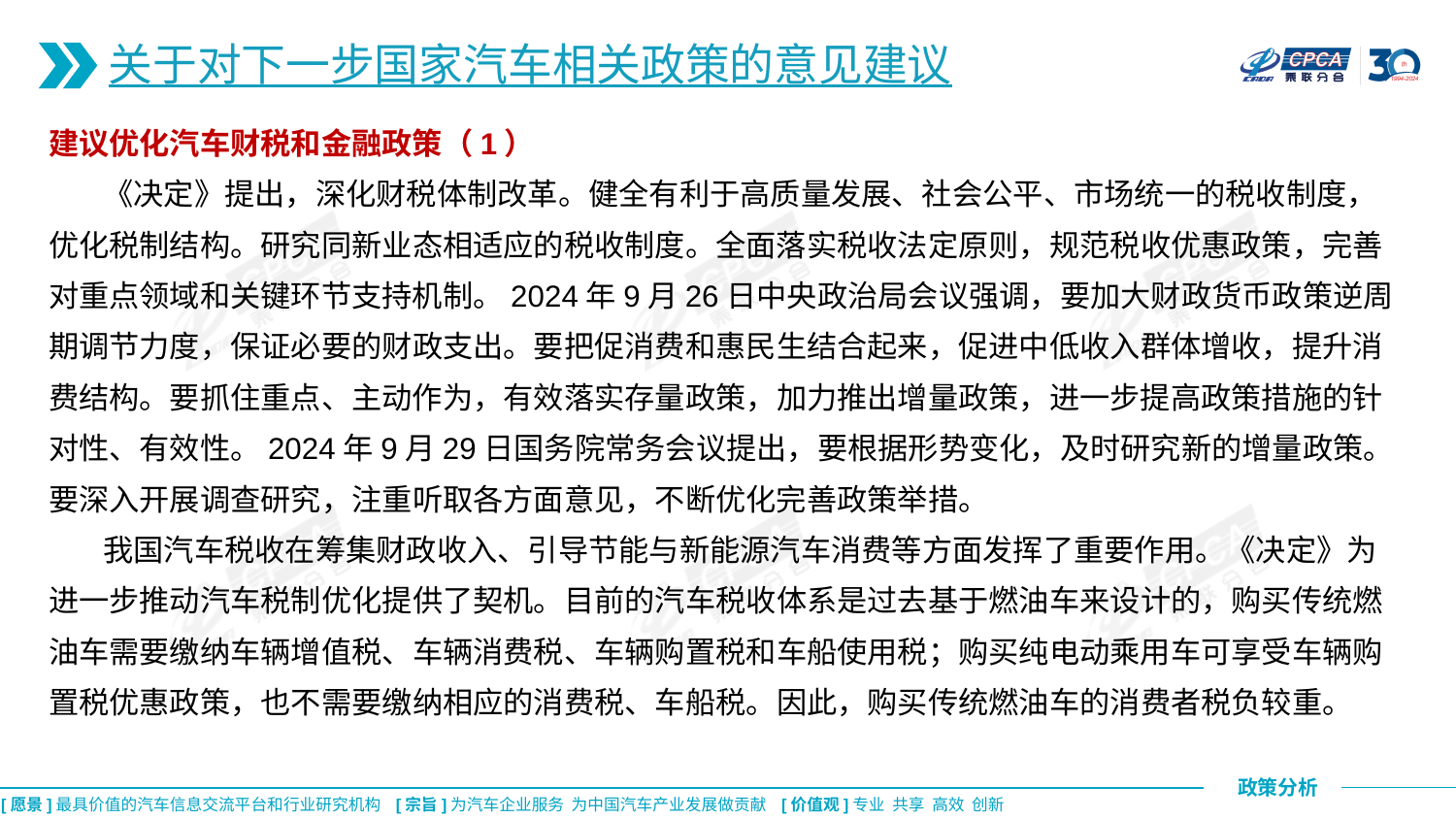

关于对下一步国家汽车相关政策的意见建议
建议优化汽车财税和金融政策（1）
       《决定》提出，深化财税体制改革。健全有利于高质量发展、社会公平、市场统一的税收制度，优化税制结构。研究同新业态相适应的税收制度。全面落实税收法定原则，规范税收优惠政策，完善对重点领域和关键环节支持机制。2024年9月26日中央政治局会议强调，要加大财政货币政策逆周期调节力度，保证必要的财政支出。要把促消费和惠民生结合起来，促进中低收入群体增收，提升消费结构。要抓住重点、主动作为，有效落实存量政策，加力推出增量政策，进一步提高政策措施的针对性、有效性。2024年9月29日国务院常务会议提出，要根据形势变化，及时研究新的增量政策。要深入开展调查研究，注重听取各方面意见，不断优化完善政策举措。
       我国汽车税收在筹集财政收入、引导节能与新能源汽车消费等方面发挥了重要作用。《决定》为进一步推动汽车税制优化提供了契机。目前的汽车税收体系是过去基于燃油车来设计的，购买传统燃油车需要缴纳车辆增值税、车辆消费税、车辆购置税和车船使用税；购买纯电动乘用车可享受车辆购置税优惠政策，也不需要缴纳相应的消费税、车船税。因此，购买传统燃油车的消费者税负较重。